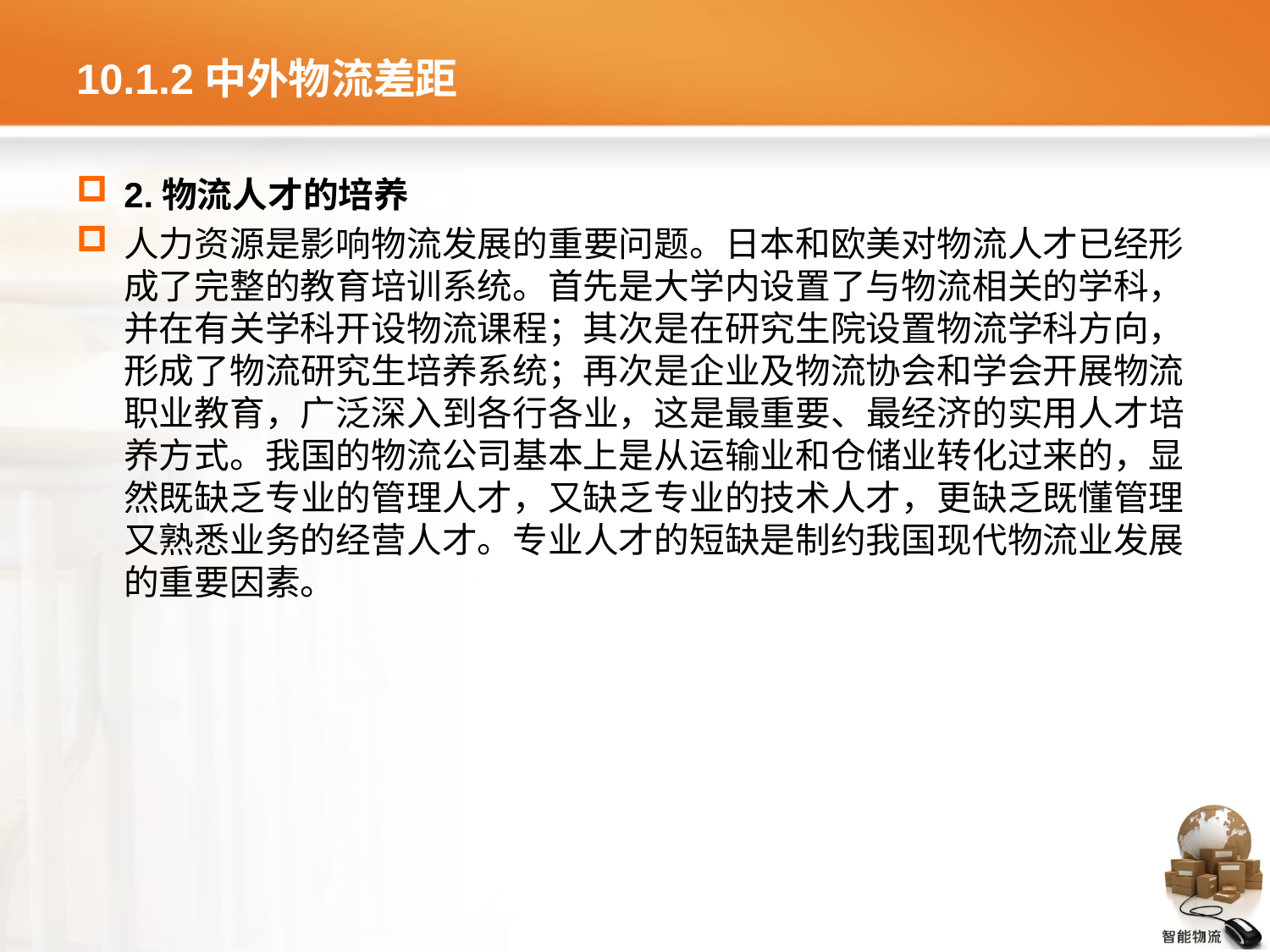

# 10.1.2中外物流差距
2.物流人才的培养
人力资源是影响物流发展的重要问题。日本和欧美对物流人才已经形成了完整的教育培训系统。首先是大学内设置了与物流相关的学科，并在有关学科开设物流课程；其次是在研究生院设置物流学科方向，形成了物流研究生培养系统；再次是企业及物流协会和学会开展物流职业教育，广泛深入到各行各业，这是最重要、最经济的实用人才培养方式。我国的物流公司基本上是从运输业和仓储业转化过来的，显然既缺乏专业的管理人才，又缺乏专业的技术人才，更缺乏既懂管理又熟悉业务的经营人才。专业人才的短缺是制约我国现代物流业发展的重要因素。